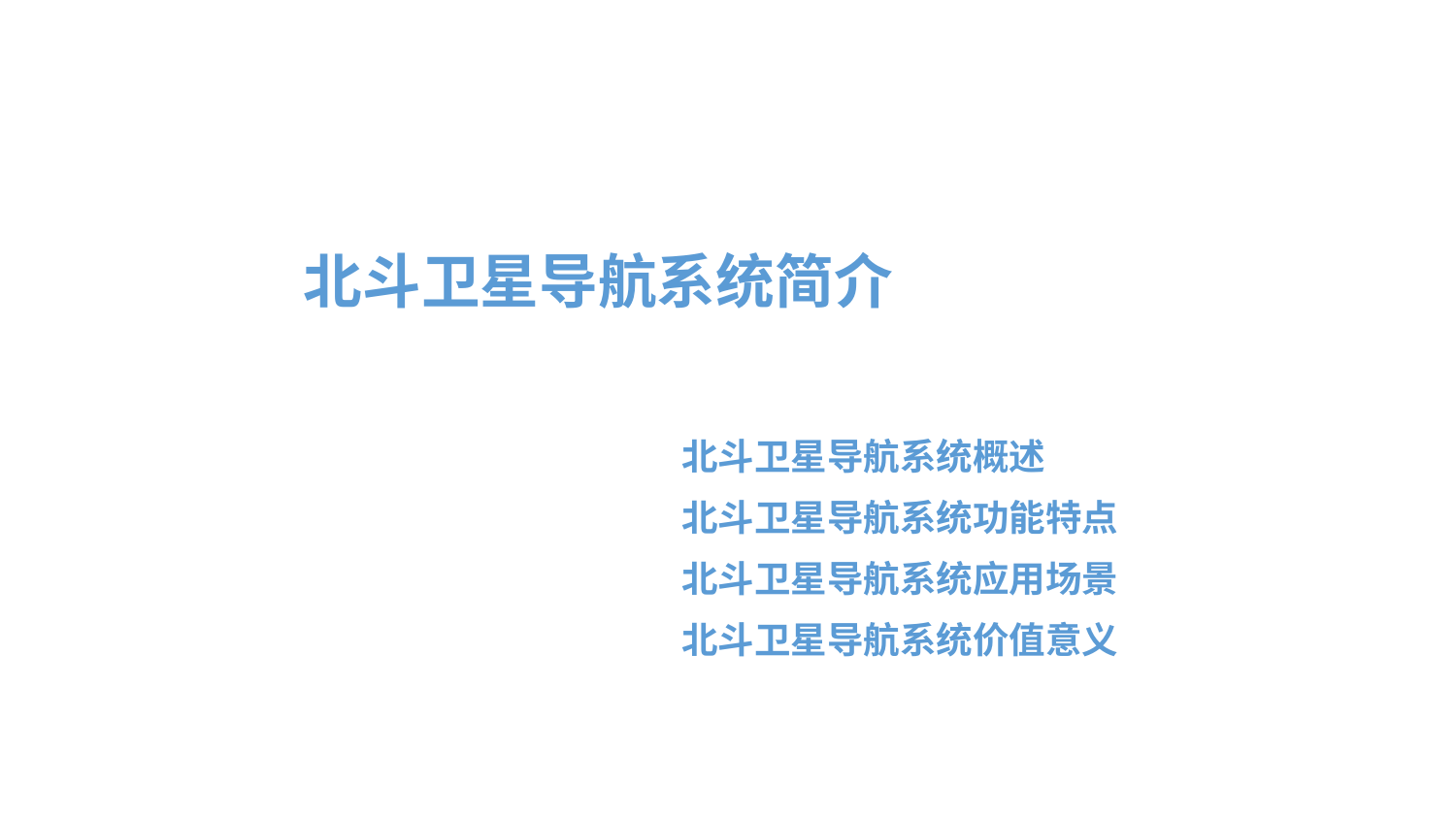

北斗卫星导航系统简介
北斗卫星导航系统概述
北斗卫星导航系统功能特点
北斗卫星导航系统应用场景
北斗卫星导航系统价值意义